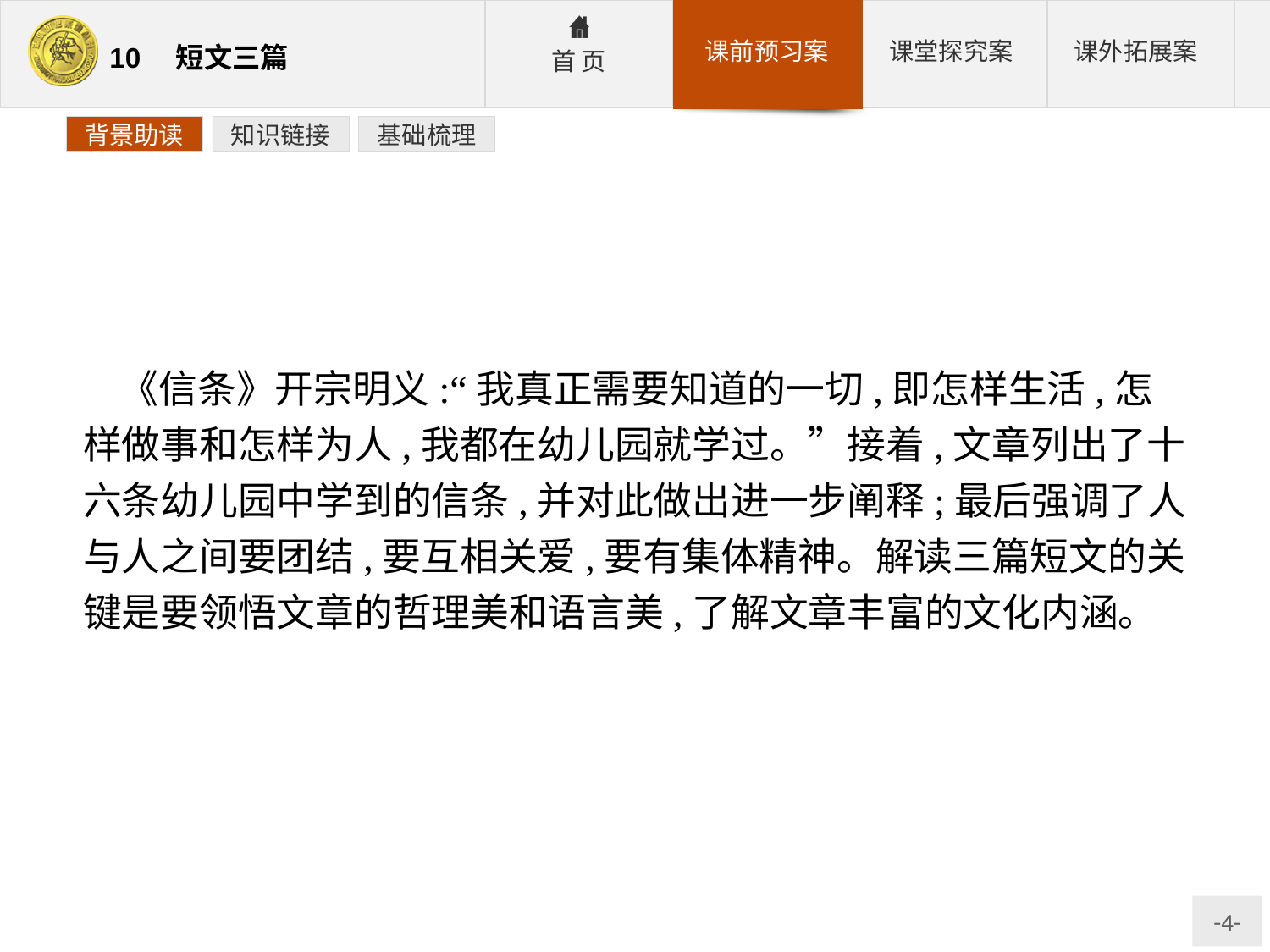

背景助读
知识链接
基础梳理
《信条》开宗明义:“我真正需要知道的一切,即怎样生活,怎样做事和怎样为人,我都在幼儿园就学过。”接着,文章列出了十六条幼儿园中学到的信条,并对此做出进一步阐释;最后强调了人与人之间要团结,要互相关爱,要有集体精神。解读三篇短文的关键是要领悟文章的哲理美和语言美,了解文章丰富的文化内涵。